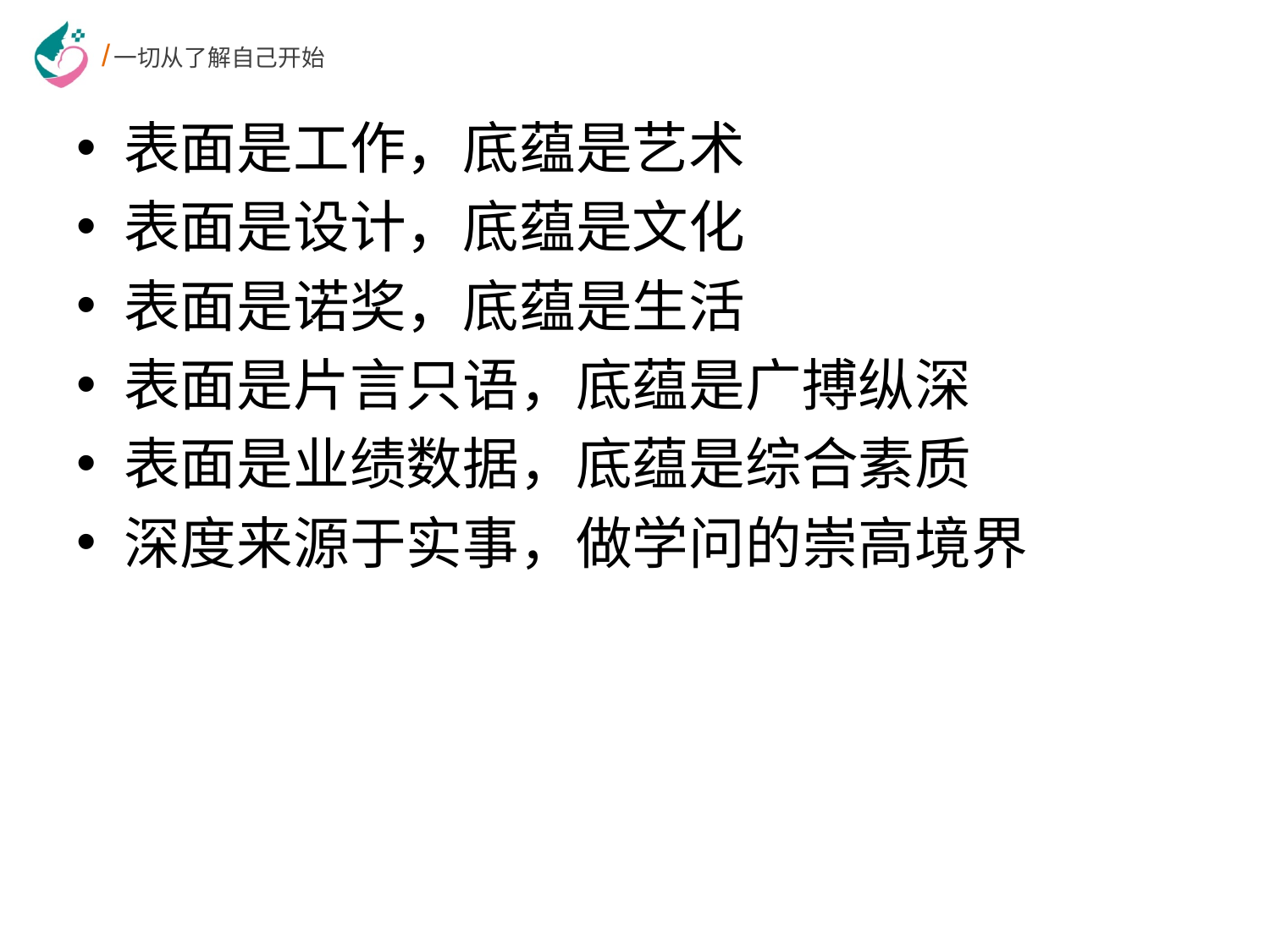

表面是工作，底蕴是艺术
表面是设计，底蕴是文化
表面是诺奖，底蕴是生活
表面是片言只语，底蕴是广搏纵深
表面是业绩数据，底蕴是综合素质
深度来源于实事，做学问的崇高境界